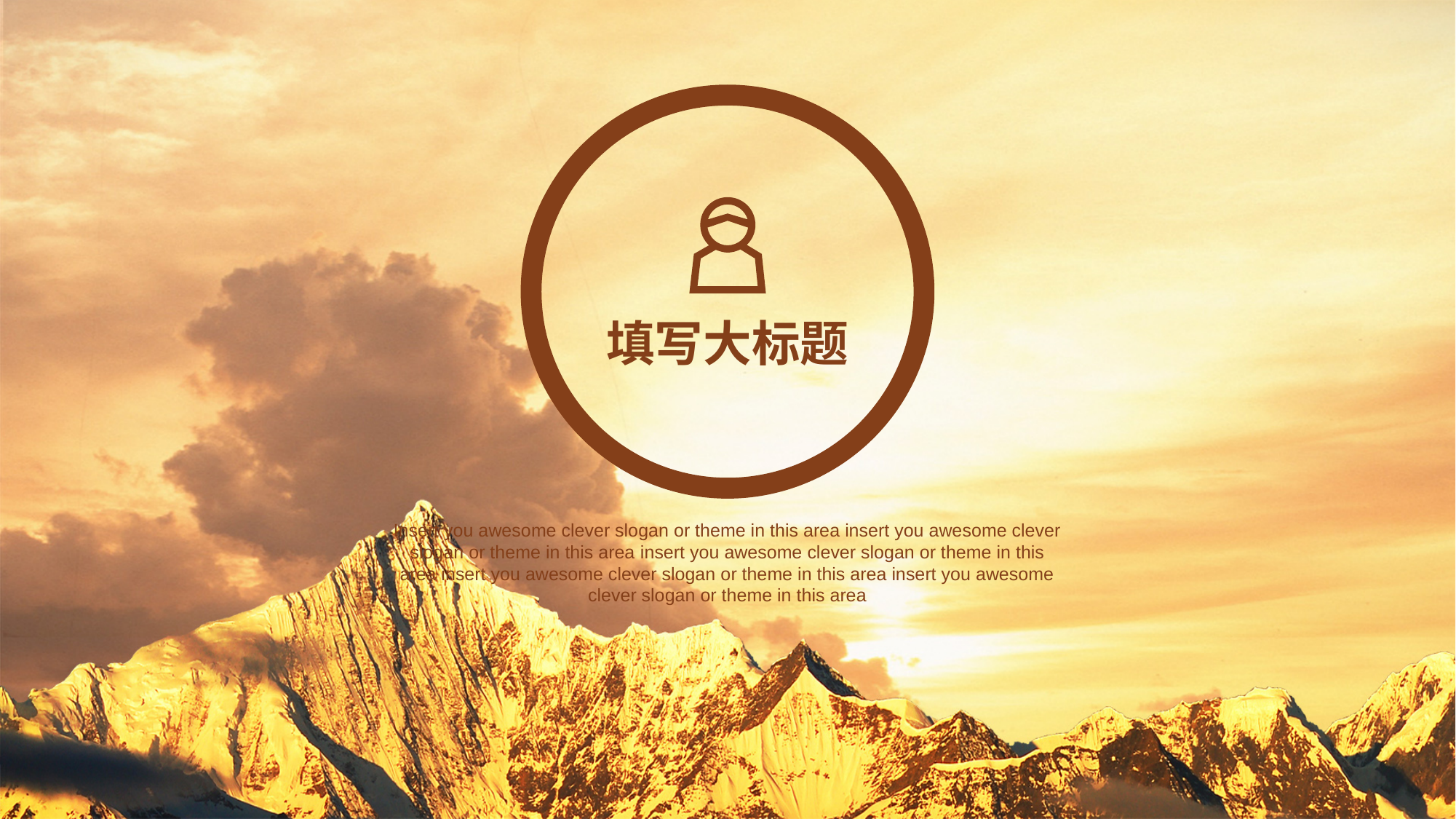

填写大标题
Insert you awesome clever slogan or theme in this area insert you awesome clever slogan or theme in this area insert you awesome clever slogan or theme in this area insert you awesome clever slogan or theme in this area insert you awesome clever slogan or theme in this area